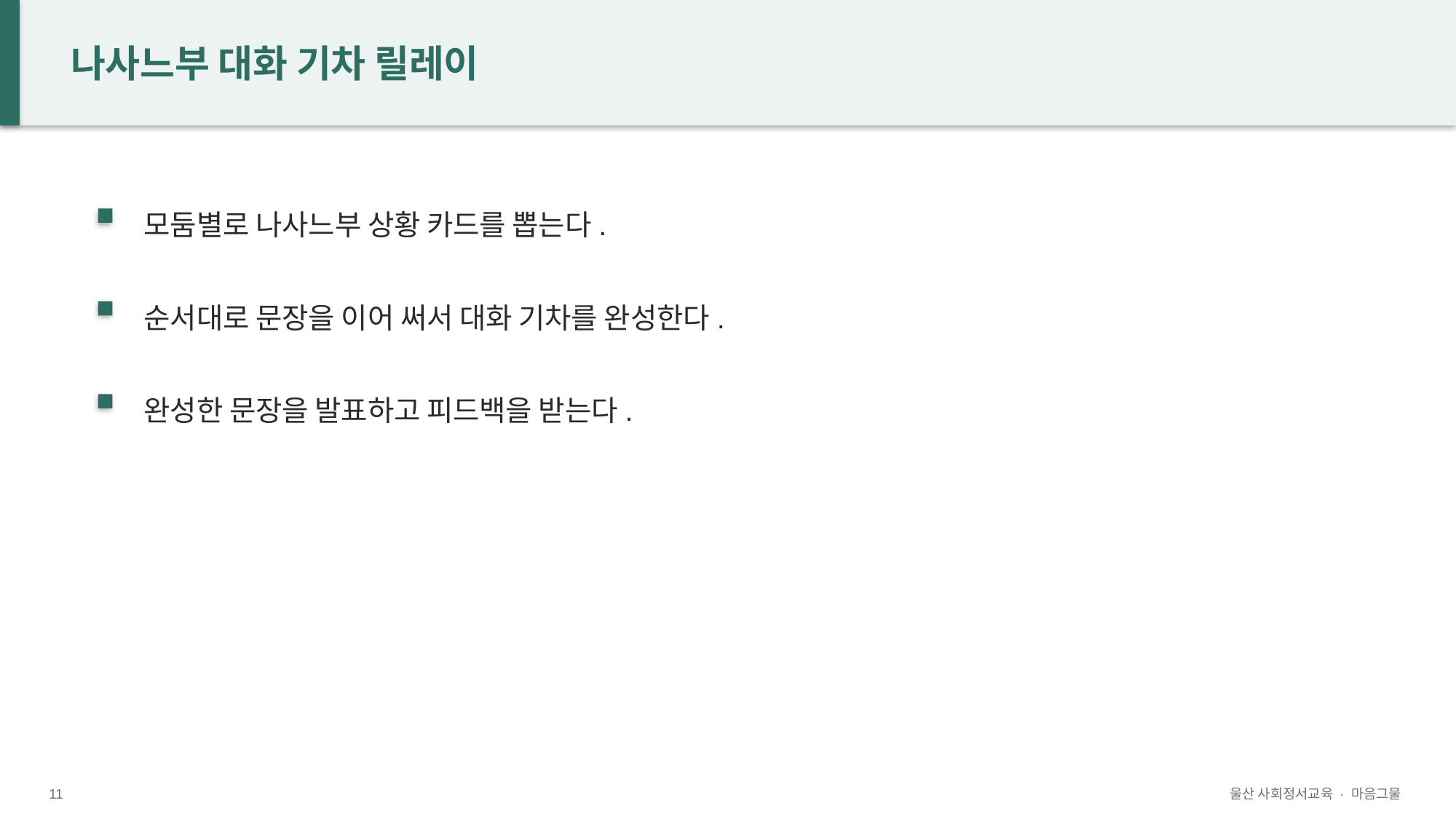

나사느부 대화 기차 릴레이
모둠별로 나사느부 상황 카드를 뽑는다.

순서대로 문장을 이어 써서 대화 기차를 완성한다.

완성한 문장을 발표하고 피드백을 받는다.

11
울산 사회정서교육 · 마음그물